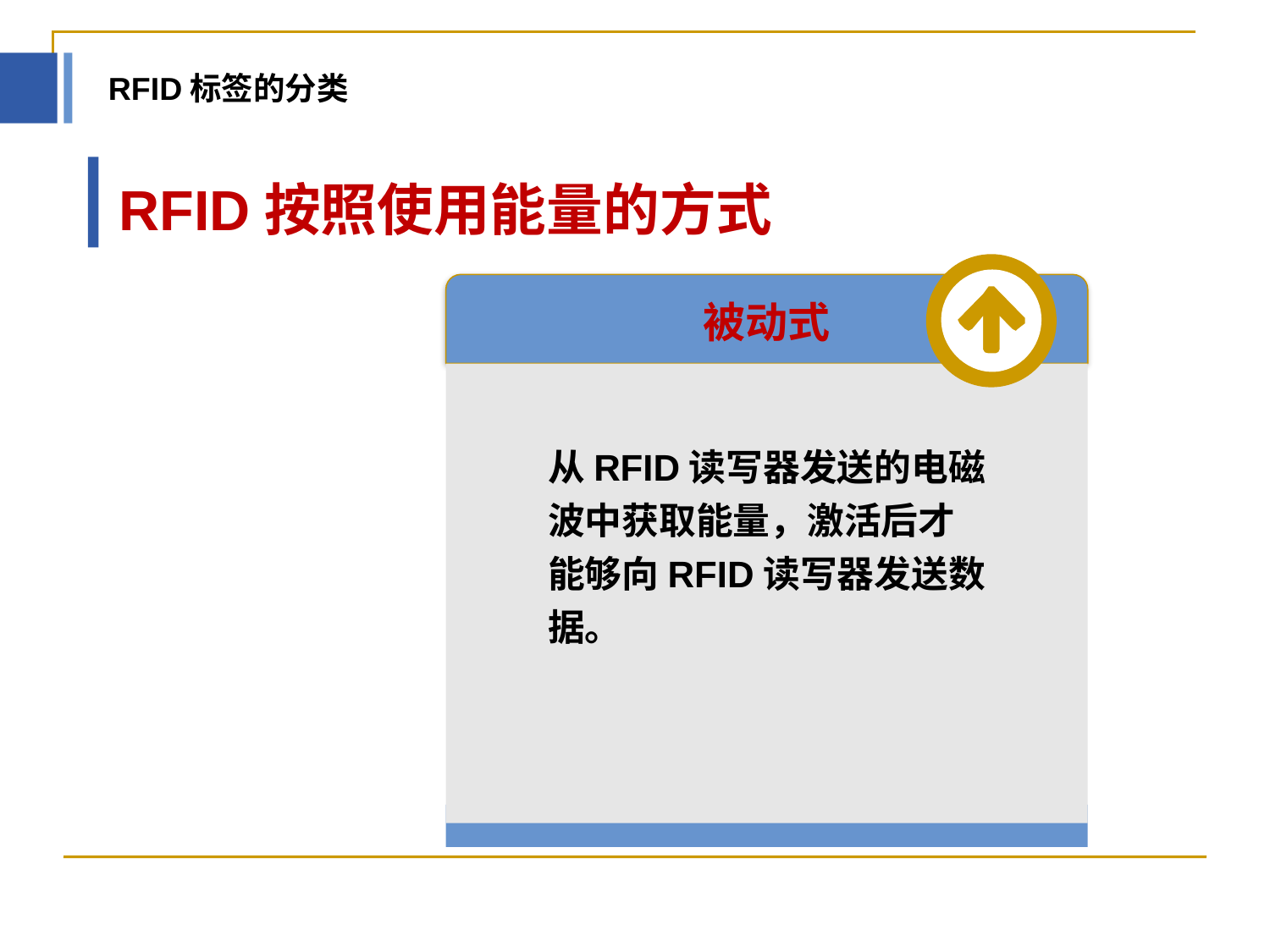

RFID标签的分类

RFID按照使用能量的方式

被动式

从RFID读写器发送的电磁波中获取能量，激活后才能够向RFID读写器发送数据。